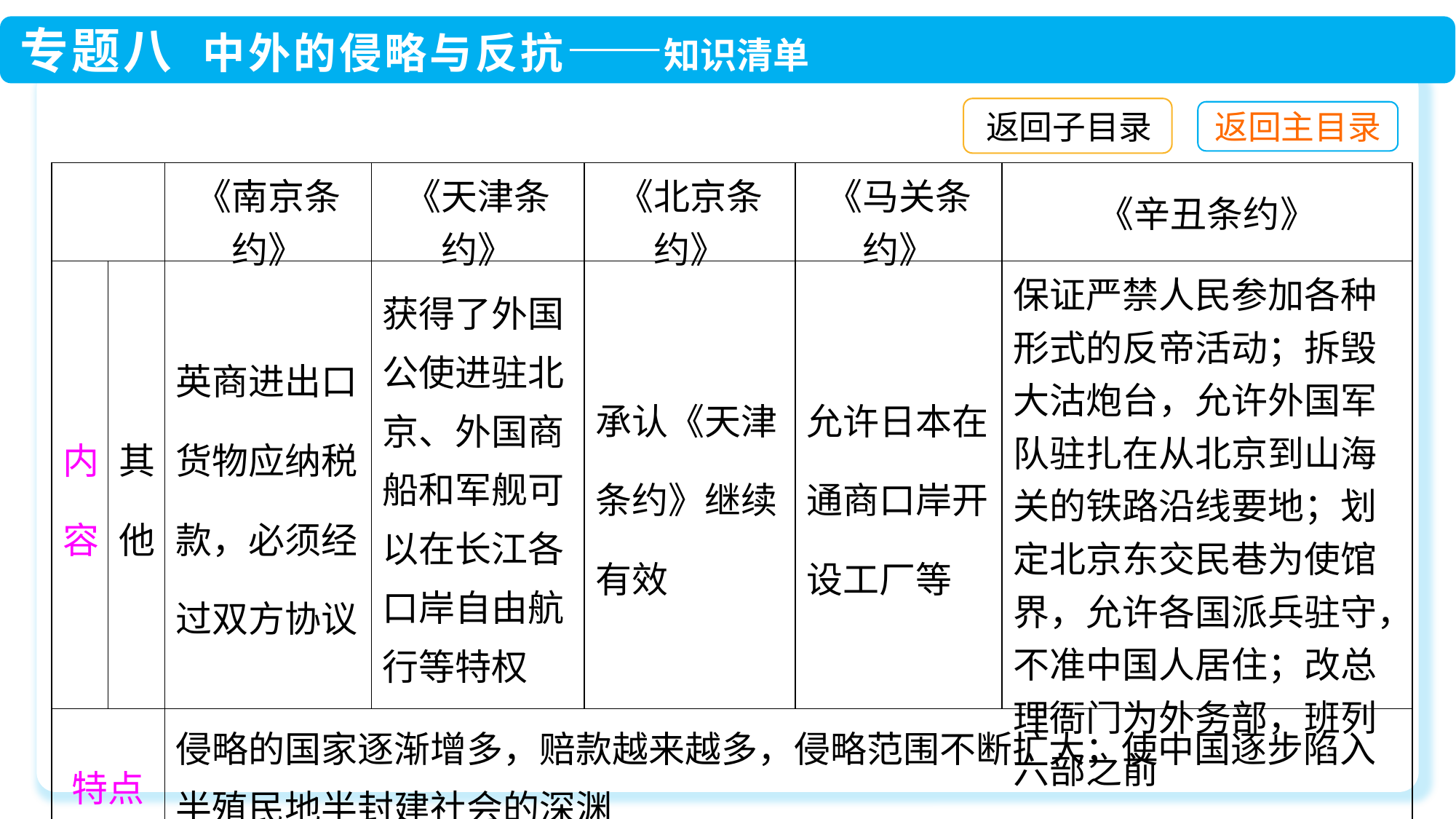

返回子目录
|  |  | 《南京条约》 | 《天津条约》 | 《北京条约》 | 《马关条约》 | 《辛丑条约》 |
| --- | --- | --- | --- | --- | --- | --- |
| 内容 | 其他 | 英商进出口货物应纳税款，必须经过双方协议 | 获得了外国公使进驻北京、外国商船和军舰可以在长江各口岸自由航行等特权 | 承认《天津条约》继续有效 | 允许日本在通商口岸开设工厂等 | 保证严禁人民参加各种形式的反帝活动；拆毁大沽炮台，允许外国军队驻扎在从北京到山海关的铁路沿线要地；划定北京东交民巷为使馆界，允许各国派兵驻守，不准中国人居住；改总理衙门为外务部，班列六部之前 |
| 特点 |  | 侵略的国家逐渐增多，赔款越来越多，侵略范围不断扩大；使中国逐步陷入半殖民地半封建社会的深渊 |  |  |  |  |